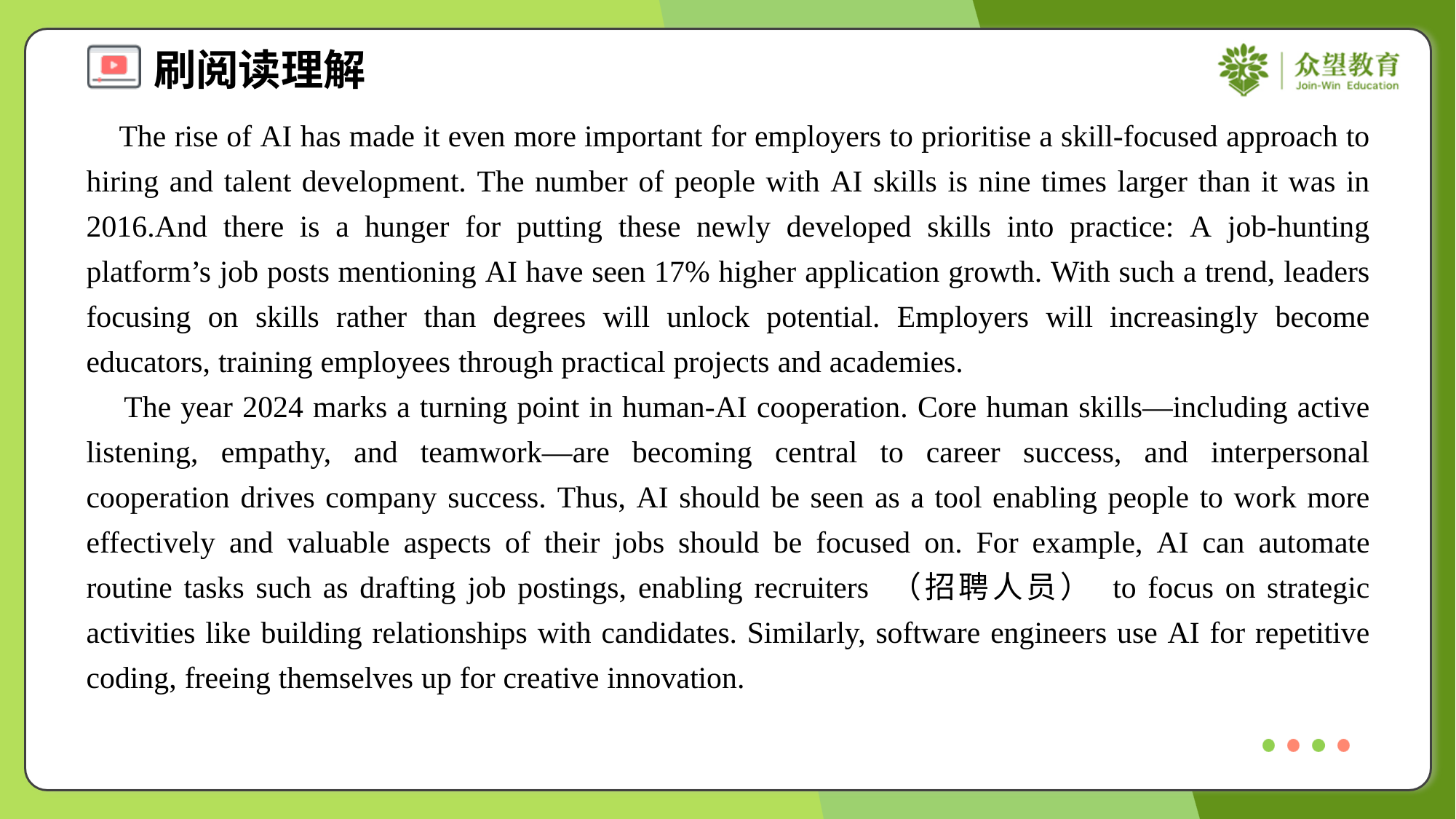

The rise of AI has made it even more important for employers to prioritise a skill-focused approach to hiring and talent development. The number of people with AI skills is nine times larger than it was in 2016.And there is a hunger for putting these newly developed skills into practice: A job-hunting platform’s job posts mentioning AI have seen 17% higher application growth. With such a trend, leaders focusing on skills rather than degrees will unlock potential. Employers will increasingly become educators, training employees through practical projects and academies.
    The year 2024 marks a turning point in human-AI cooperation. Core human skills—including active listening, empathy, and teamwork—are becoming central to career success, and interpersonal cooperation drives company success. Thus, AI should be seen as a tool enabling people to work more effectively and valuable aspects of their jobs should be focused on. For example, AI can automate routine tasks such as drafting job postings, enabling recruiters （招聘人员） to focus on strategic activities like building relationships with candidates. Similarly, software engineers use AI for repetitive coding, freeing themselves up for creative innovation.